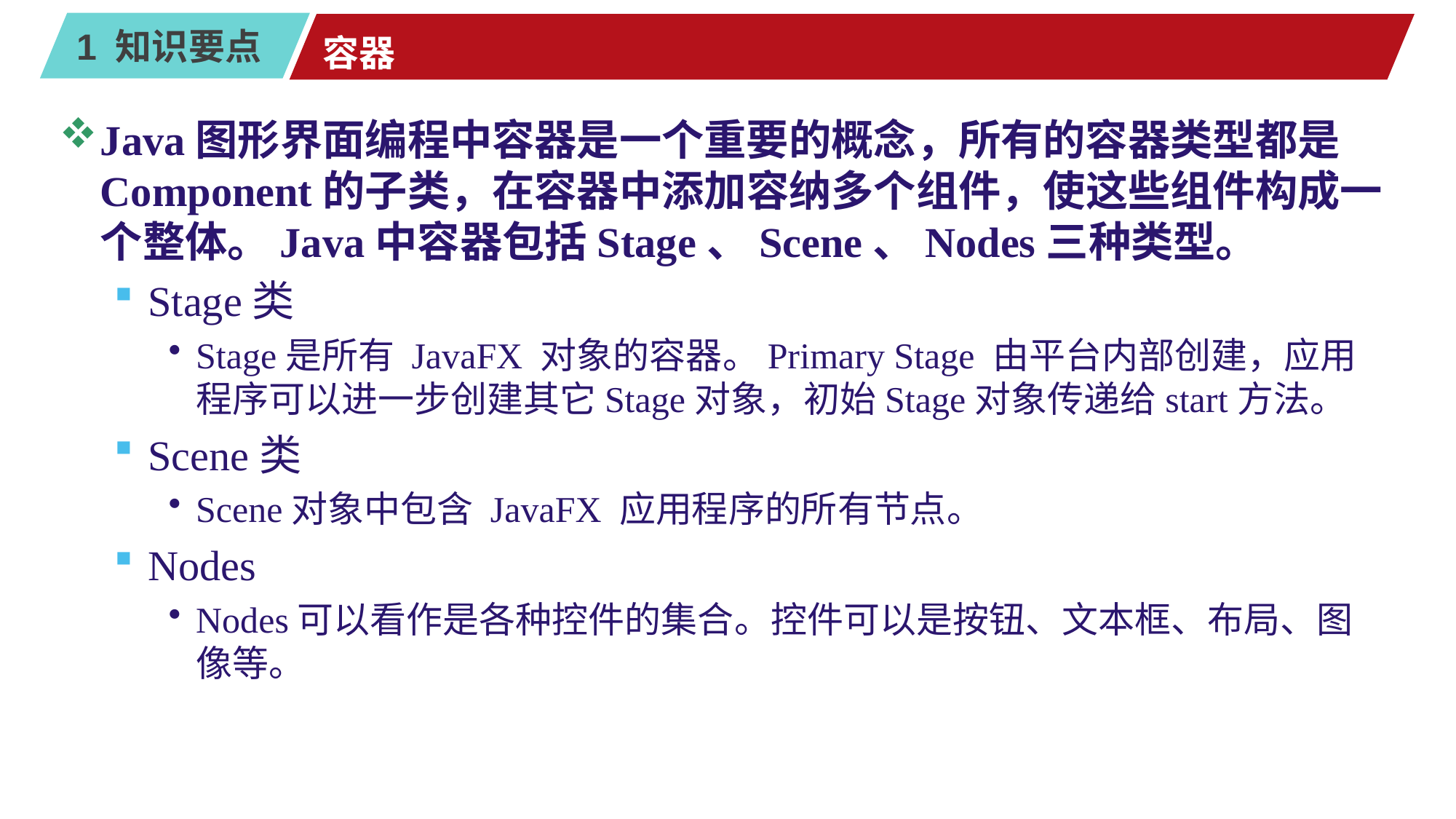

# 容器
Java图形界面编程中容器是一个重要的概念，所有的容器类型都是Component的子类，在容器中添加容纳多个组件，使这些组件构成一个整体。Java中容器包括Stage、Scene、Nodes三种类型。
Stage类
Stage是所有 JavaFX 对象的容器。Primary Stage 由平台内部创建，应用程序可以进一步创建其它Stage对象，初始Stage对象传递给start方法。
Scene类
Scene对象中包含 JavaFX 应用程序的所有节点。
Nodes
Nodes可以看作是各种控件的集合。控件可以是按钮、文本框、布局、图像等。